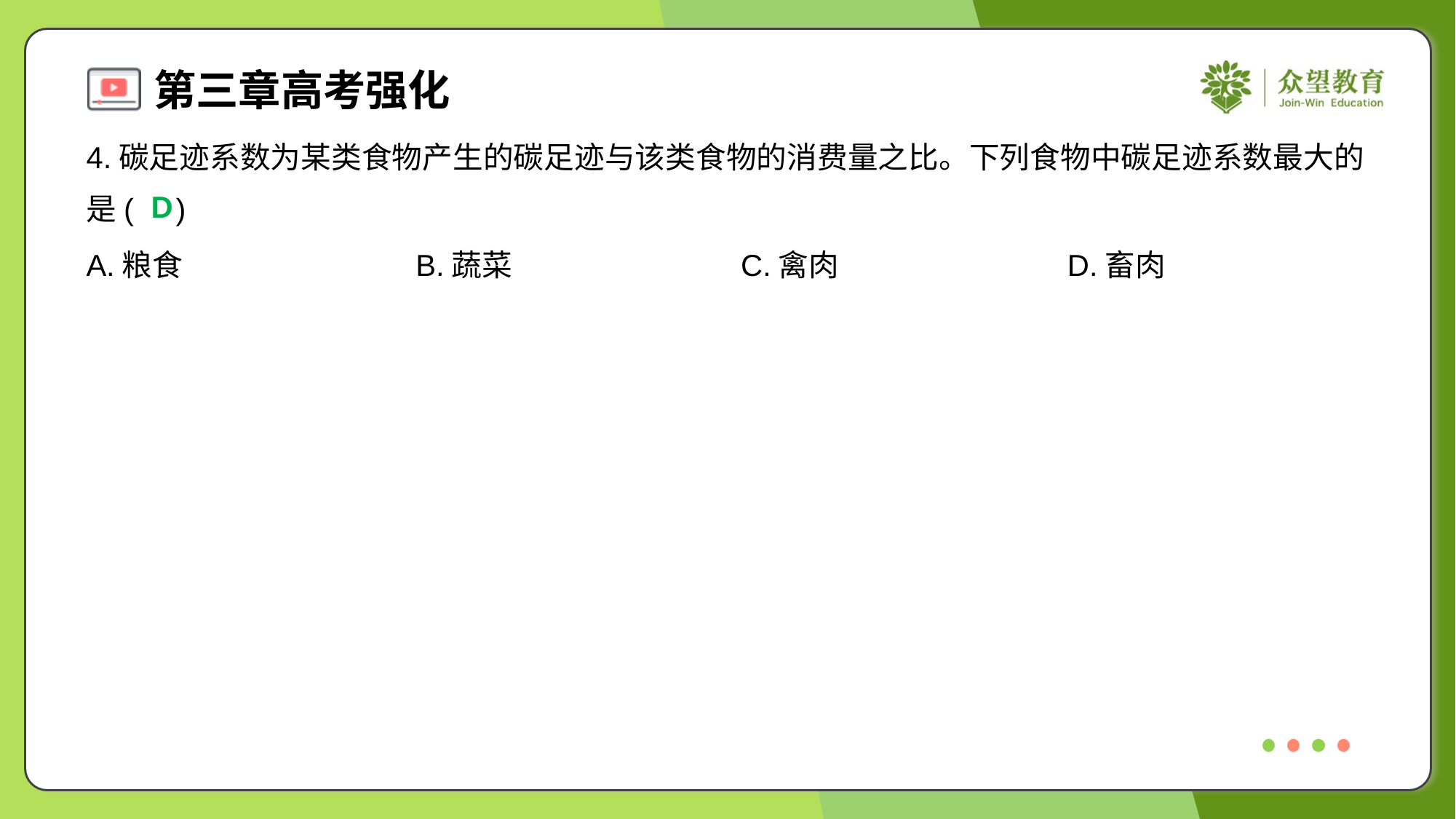

4.碳足迹系数为某类食物产生的碳足迹与该类食物的消费量之比。下列食物中碳足迹系数最大的
是(     )
D
A.粮食	B.蔬菜	C.禽肉	D.畜肉